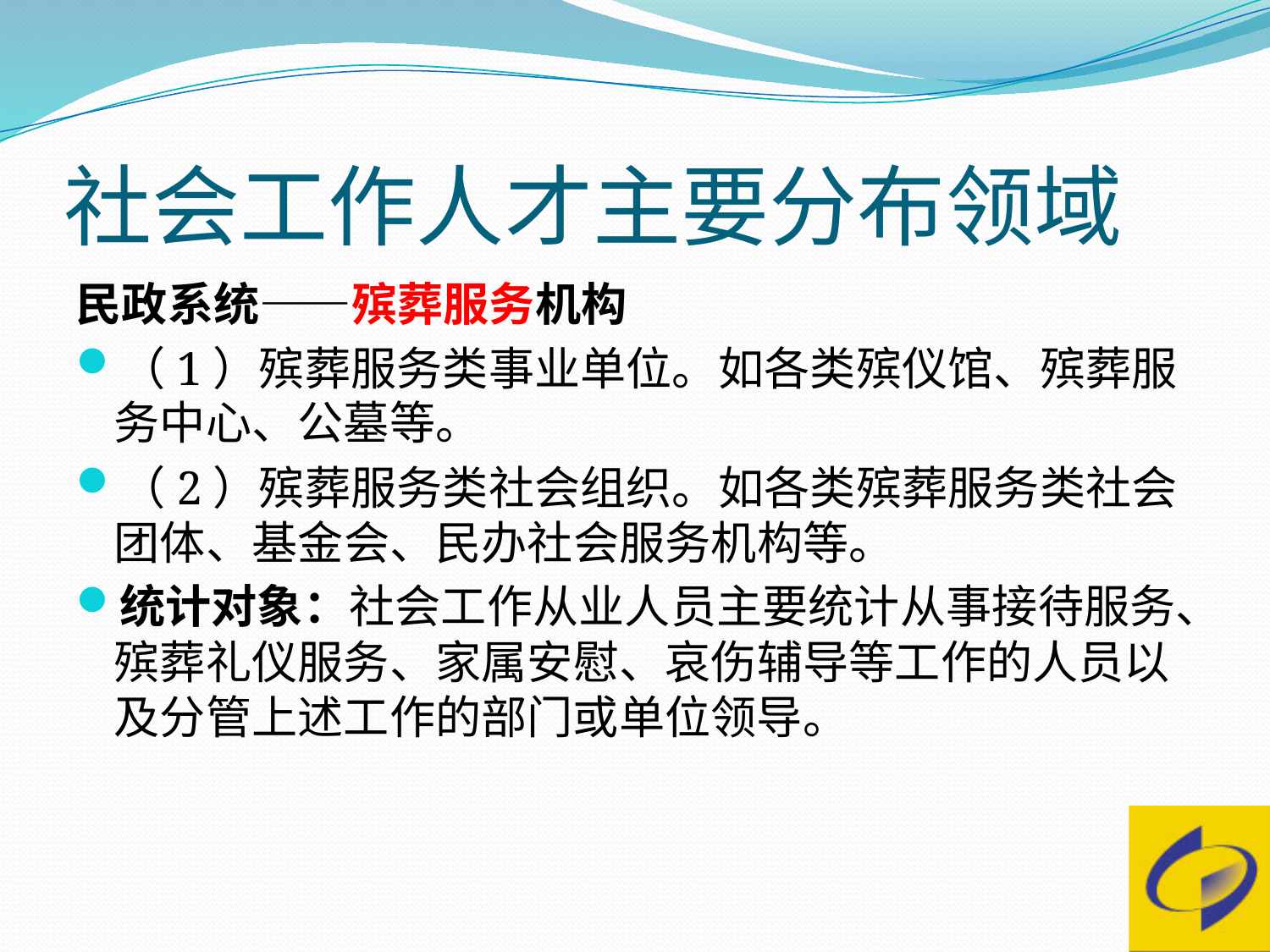

# 社会工作人才主要分布领域
民政系统——殡葬服务机构
（1）殡葬服务类事业单位。如各类殡仪馆、殡葬服务中心、公墓等。
（2）殡葬服务类社会组织。如各类殡葬服务类社会团体、基金会、民办社会服务机构等。
统计对象：社会工作从业人员主要统计从事接待服务、殡葬礼仪服务、家属安慰、哀伤辅导等工作的人员以及分管上述工作的部门或单位领导。